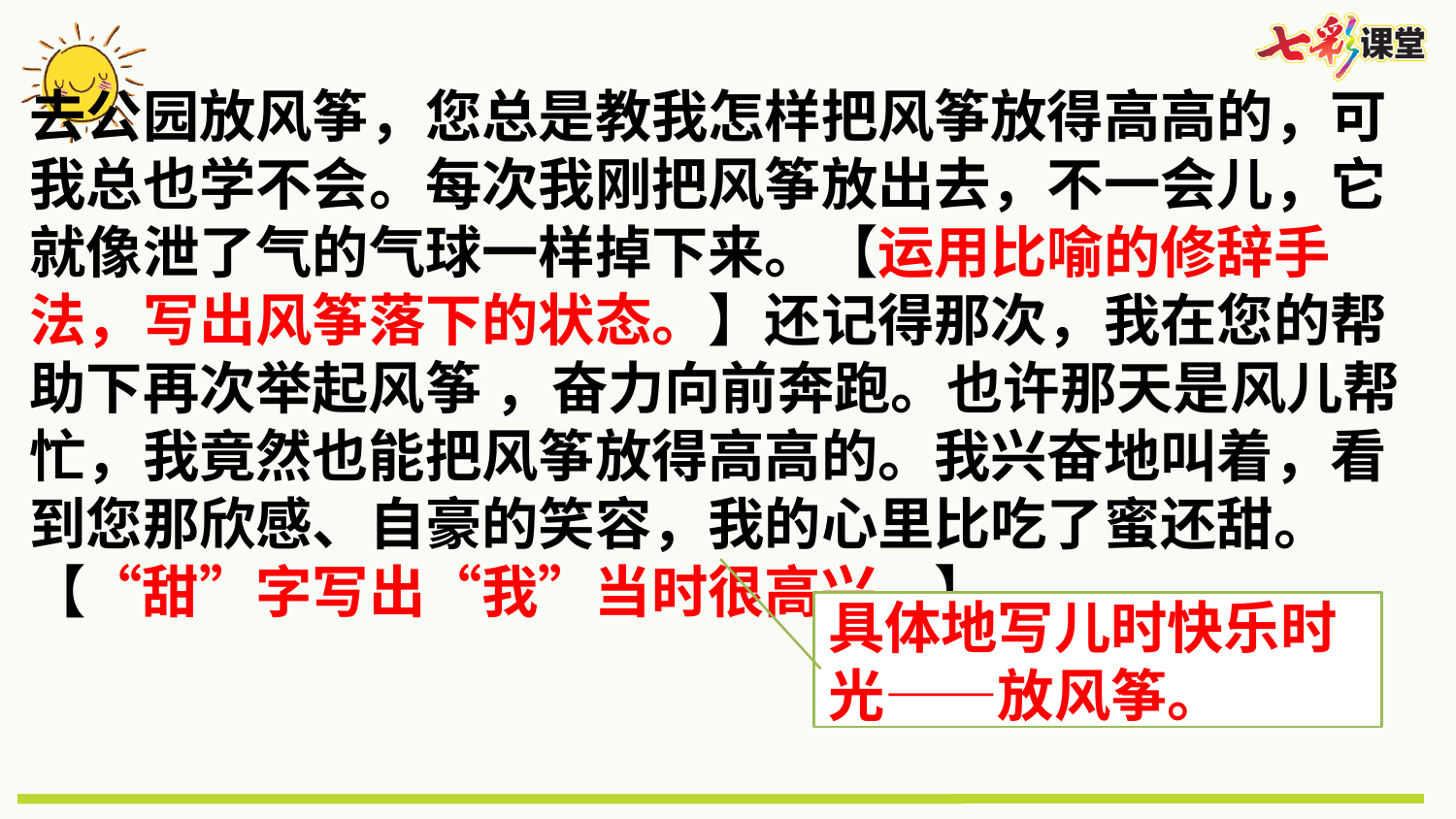

去公园放风筝，您总是教我怎样把风筝放得高高的，可我总也学不会。每次我刚把风筝放出去，不一会儿，它就像泄了气的气球一样掉下来。【运用比喻的修辞手法，写出风筝落下的状态。】还记得那次，我在您的帮助下再次举起风筝 ，奋力向前奔跑。也许那天是风儿帮忙，我竟然也能把风筝放得高高的。我兴奋地叫着，看到您那欣感、自豪的笑容，我的心里比吃了蜜还甜。【“甜”字写出“我”当时很高兴。】
具体地写儿时快乐时光——放风筝。